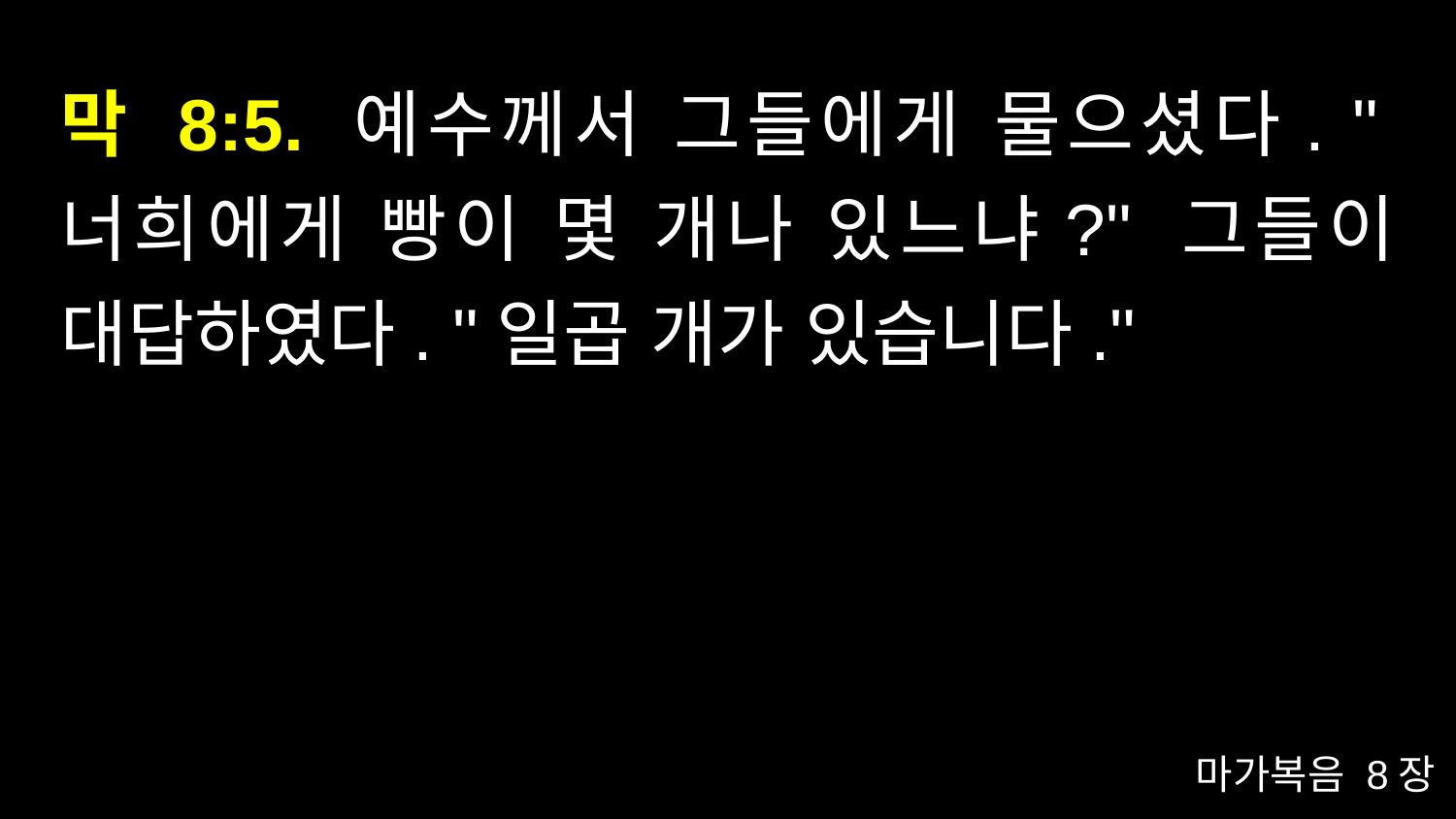

# 막 8:5. 예수께서 그들에게 물으셨다. "너희에게 빵이 몇 개나 있느냐?" 그들이 대답하였다. "일곱 개가 있습니다."
마가복음 8장